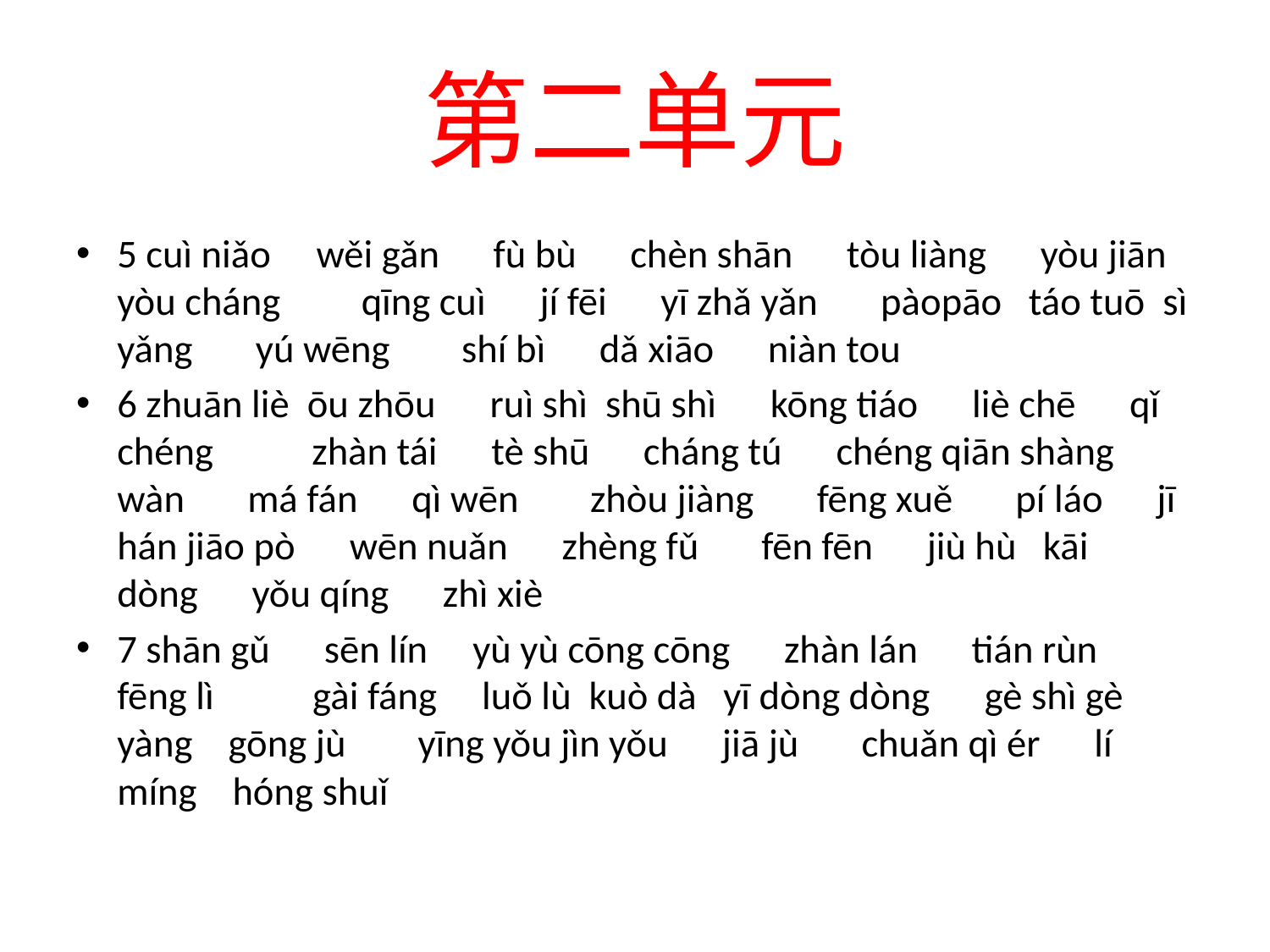

# 第二单元
5 cuì niǎo　wěi gǎn　 fù bù 　chèn shān　 tòu liàng　 yòu jiān yòu cháng　    qīng cuì 　jí fēi　 yī zhǎ yǎn　  pàopāo   táo tuō  sì yǎng　  yú wēng　   shí bì 　dǎ xiāo　 niàn tou
6 zhuān liè  ōu zhōu　 ruì shì  shū shì 　kōng tiáo　 liè chē 　qǐ chéng　      zhàn tái　 tè shū 　cháng tú 　chéng qiān shàng wàn　  má fán　 qì wēn　   zhòu jiàng　  fēng xuě  　pí láo　 jī hán jiāo pò 　wēn nuǎn　 zhèng fǔ 　 fēn fēn　 jiù hù   kāi dòng　 yǒu qíng　 zhì xiè
7 shān gǔ 　sēn lín　yù yù cōng cōng　 zhàn lán　 tián rùn　 fēng lì 　     gài fáng　luǒ lù  kuò dà   yī dòng dòng　 gè shì gè yàng    gōng jù 　  yīng yǒu jìn yǒu　 jiā jù 　 chuǎn qì ér　 lí míng    hóng shuǐ